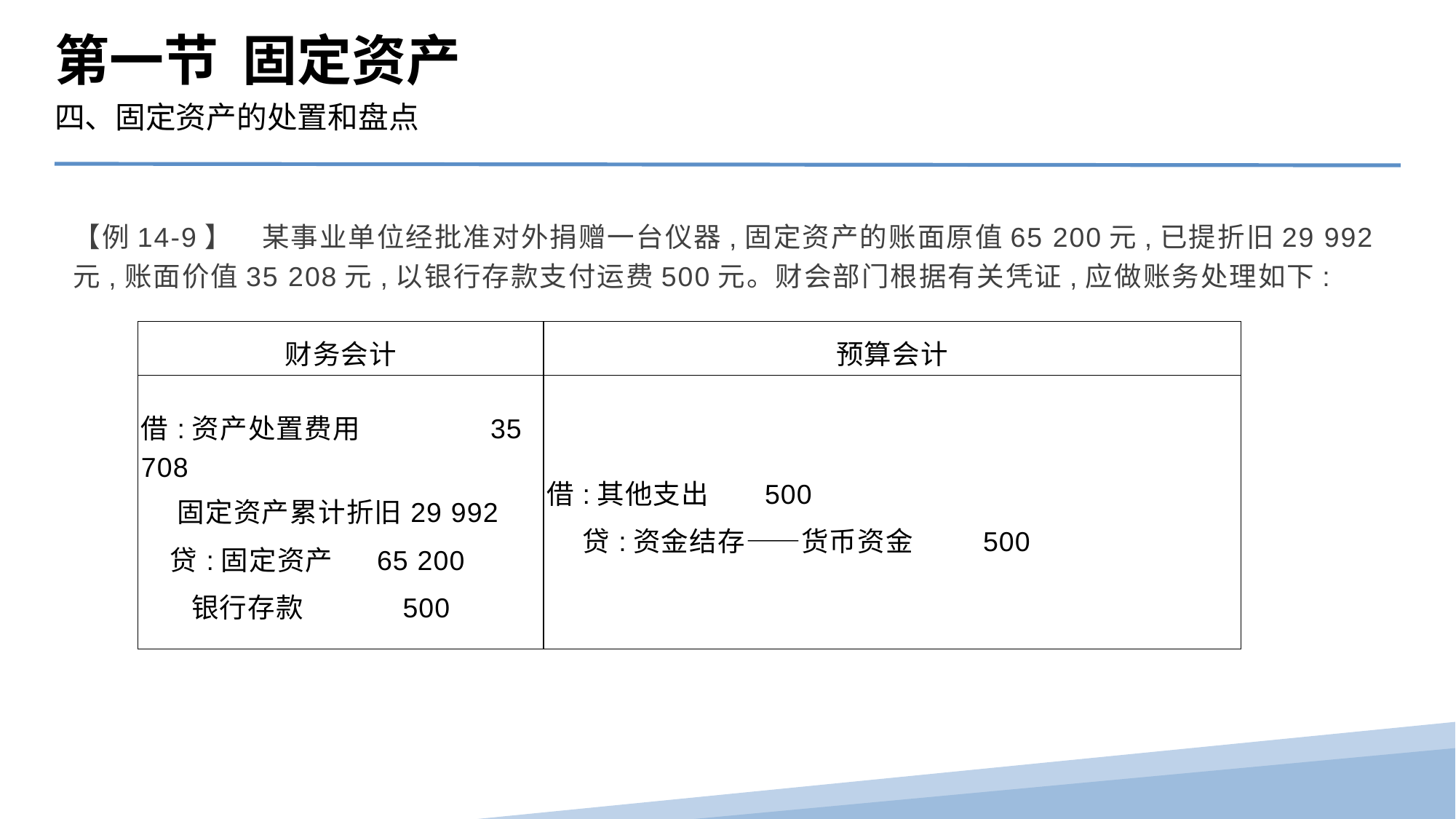

第一节  固定资产
四、固定资产的处置和盘点
【例14-9】　某事业单位经批准对外捐赠一台仪器,固定资产的账面原值65 200元,已提折旧29 992元,账面价值35 208元,以银行存款支付运费500元。财会部门根据有关凭证,应做账务处理如下:
| 财务会计 | 预算会计 |
| --- | --- |
| 借:资产处置费用 35 708 固定资产累计折旧29 992 贷:固定资产 65 200 银行存款 500 | 借:其他支出 500 贷:资金结存——货币资金 500 |